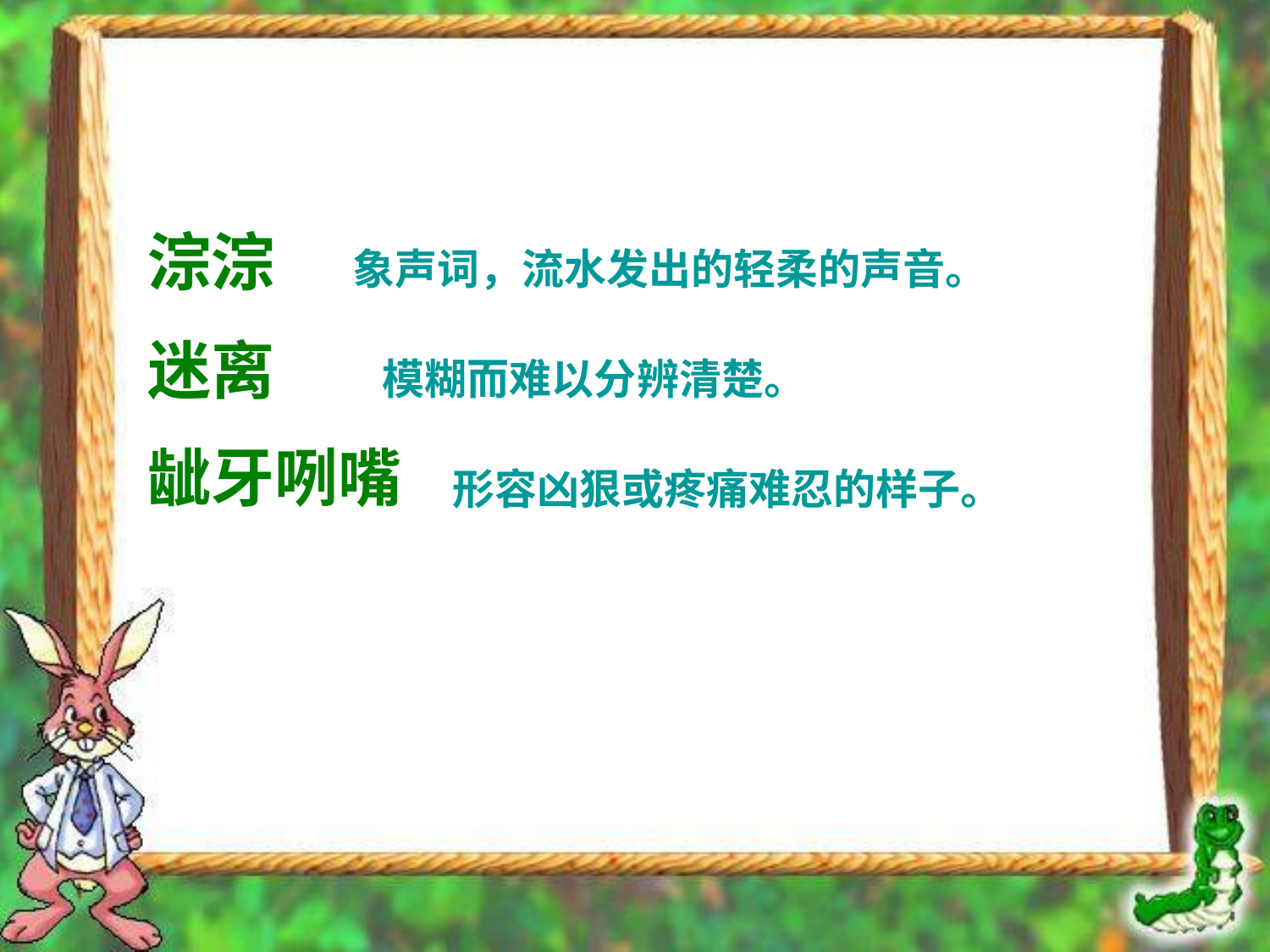

淙淙
迷离
龇牙咧嘴

象声词，流水发出的轻柔的声音。
模糊而难以分辨清楚。
形容凶狠或疼痛难忍的样子。